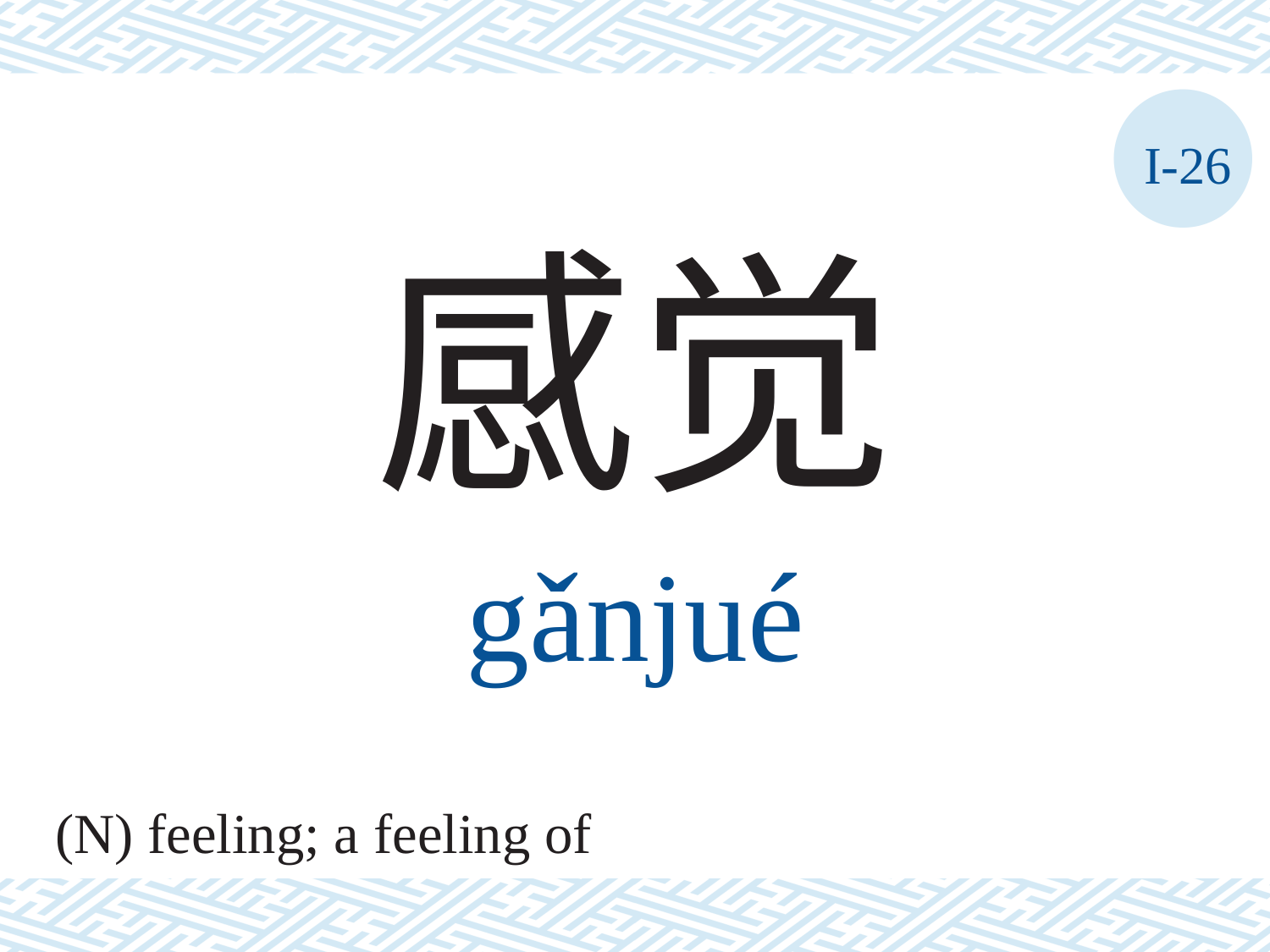

I-26
感觉
gǎnjué
(N) feeling; a feeling of